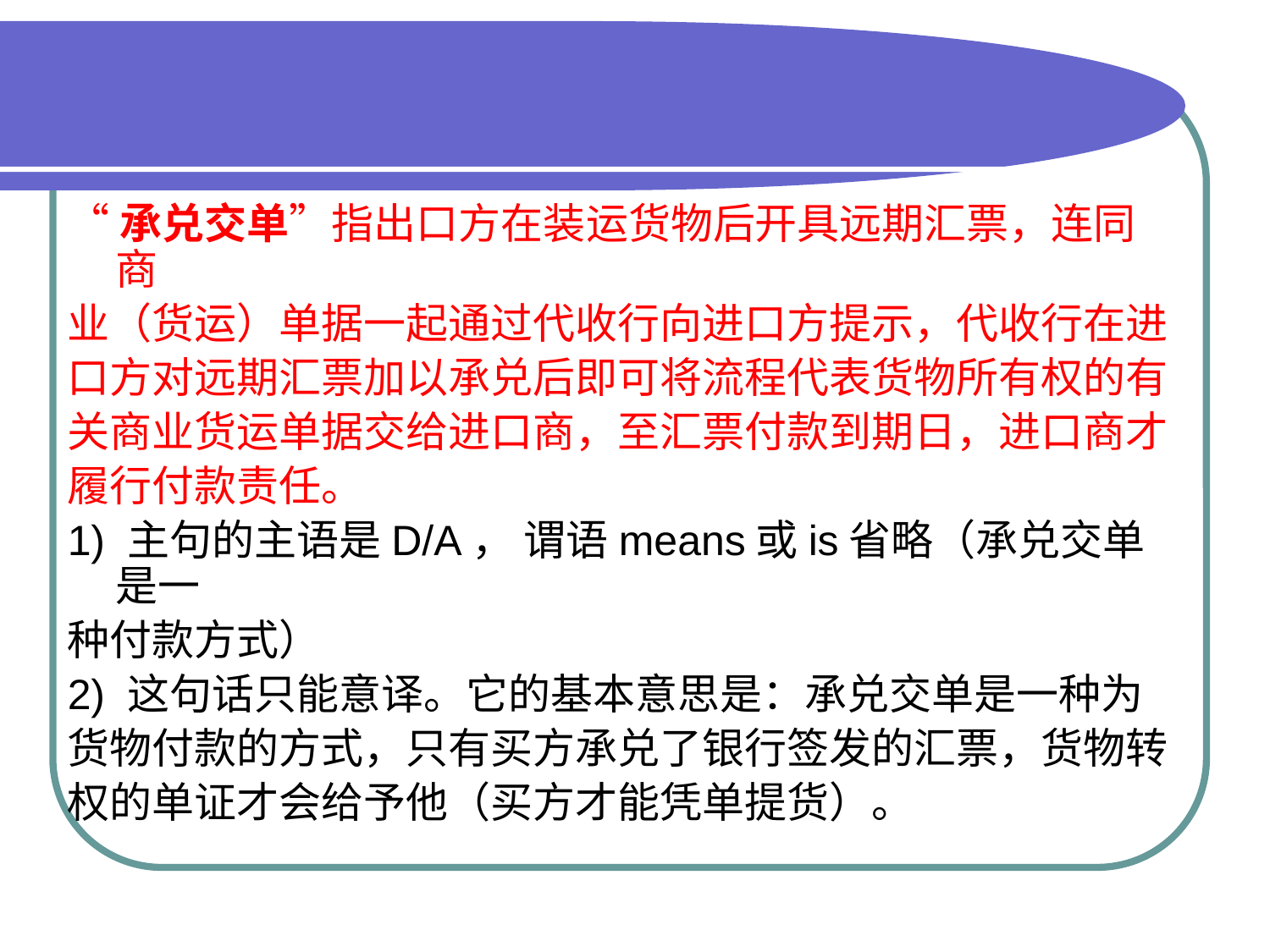

#
“承兑交单”指出口方在装运货物后开具远期汇票，连同商
业（货运）单据一起通过代收行向进口方提示，代收行在进
口方对远期汇票加以承兑后即可将流程代表货物所有权的有
关商业货运单据交给进口商，至汇票付款到期日，进口商才
履行付款责任。
1) 主句的主语是D/A， 谓语means或is省略（承兑交单是一
种付款方式）
2) 这句话只能意译。它的基本意思是：承兑交单是一种为
货物付款的方式，只有买方承兑了银行签发的汇票，货物转
权的单证才会给予他（买方才能凭单提货）。